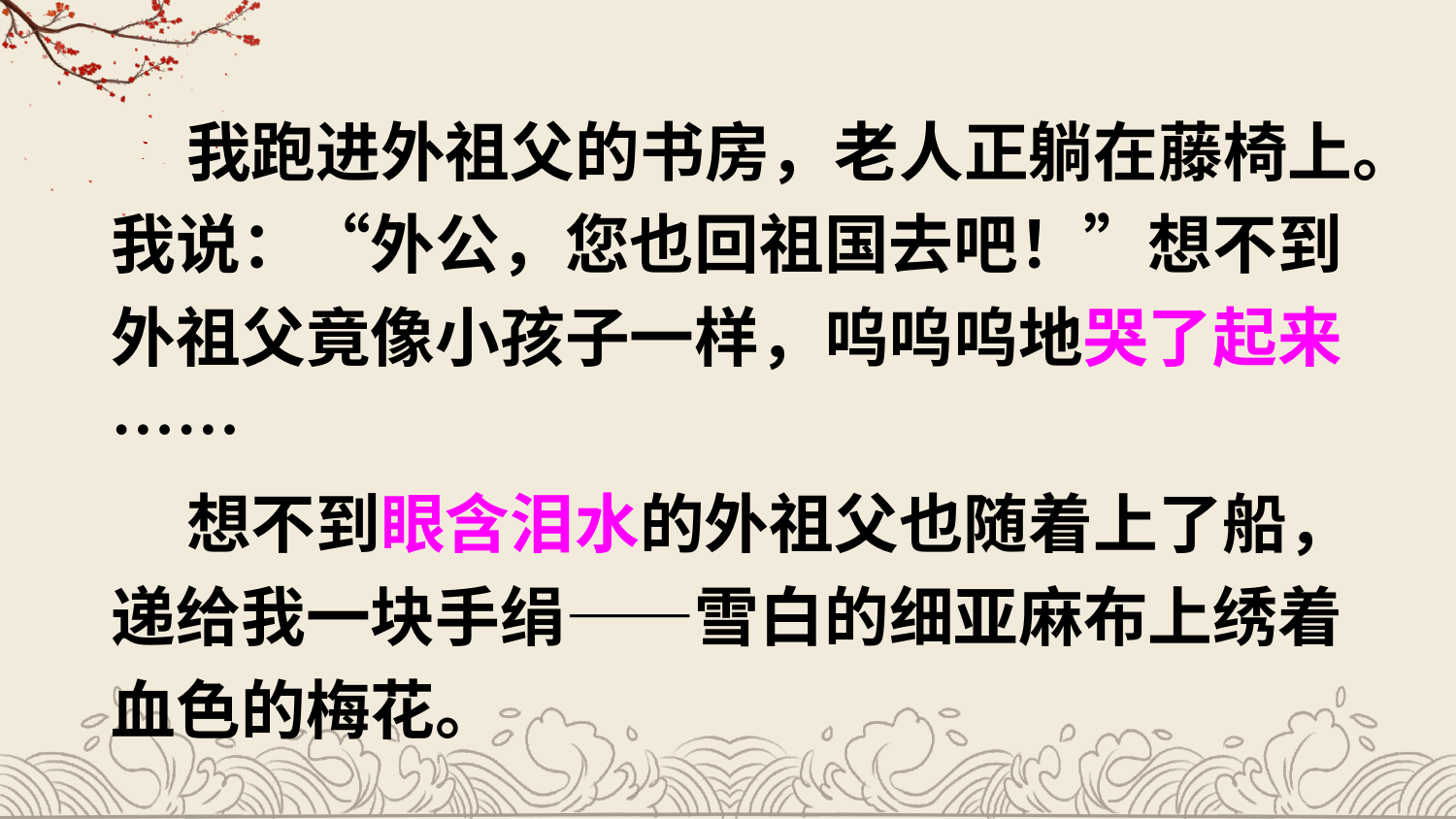

我跑进外祖父的书房，老人正躺在藤椅上。我说：“外公，您也回祖国去吧！”想不到外祖父竟像小孩子一样，呜呜呜地哭了起来……
    想不到眼含泪水的外祖父也随着上了船，递给我一块手绢——雪白的细亚麻布上绣着血色的梅花。